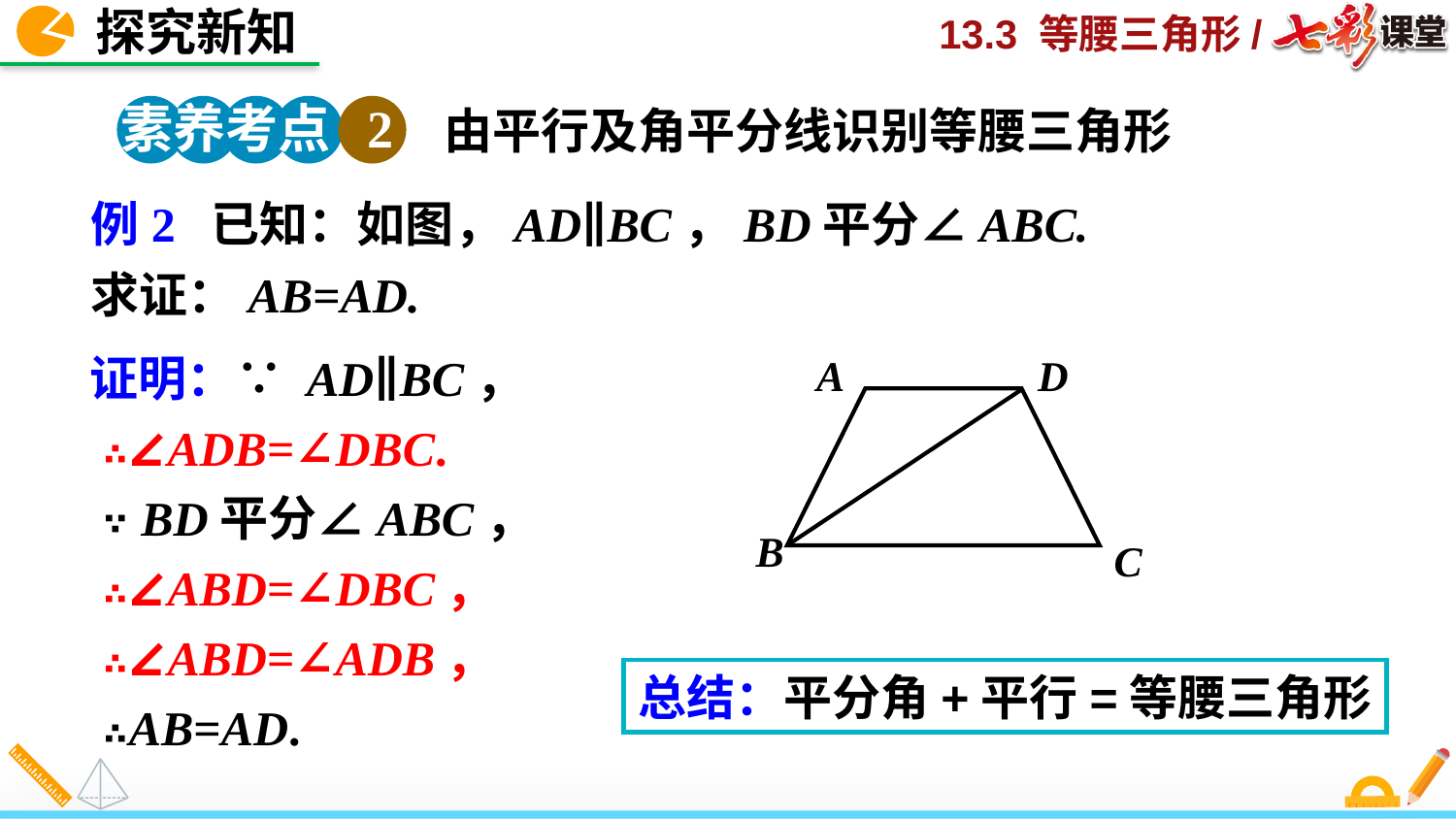

探究新知

素养考点  2

由平行及角平分线识别等腰三角形
例2  已知：如图，AD∥BC，BD平分∠ABC.
求证：AB=AD.
证明：∵ AD∥BC，
 ∴∠ADB=∠DBC.
 ∵ BD平分∠ABC，
 ∴∠ABD=∠DBC，
 ∴∠ABD=∠ADB，
 ∴AB=AD.
A
D

B
C
总结：平分角+平行=等腰三角形